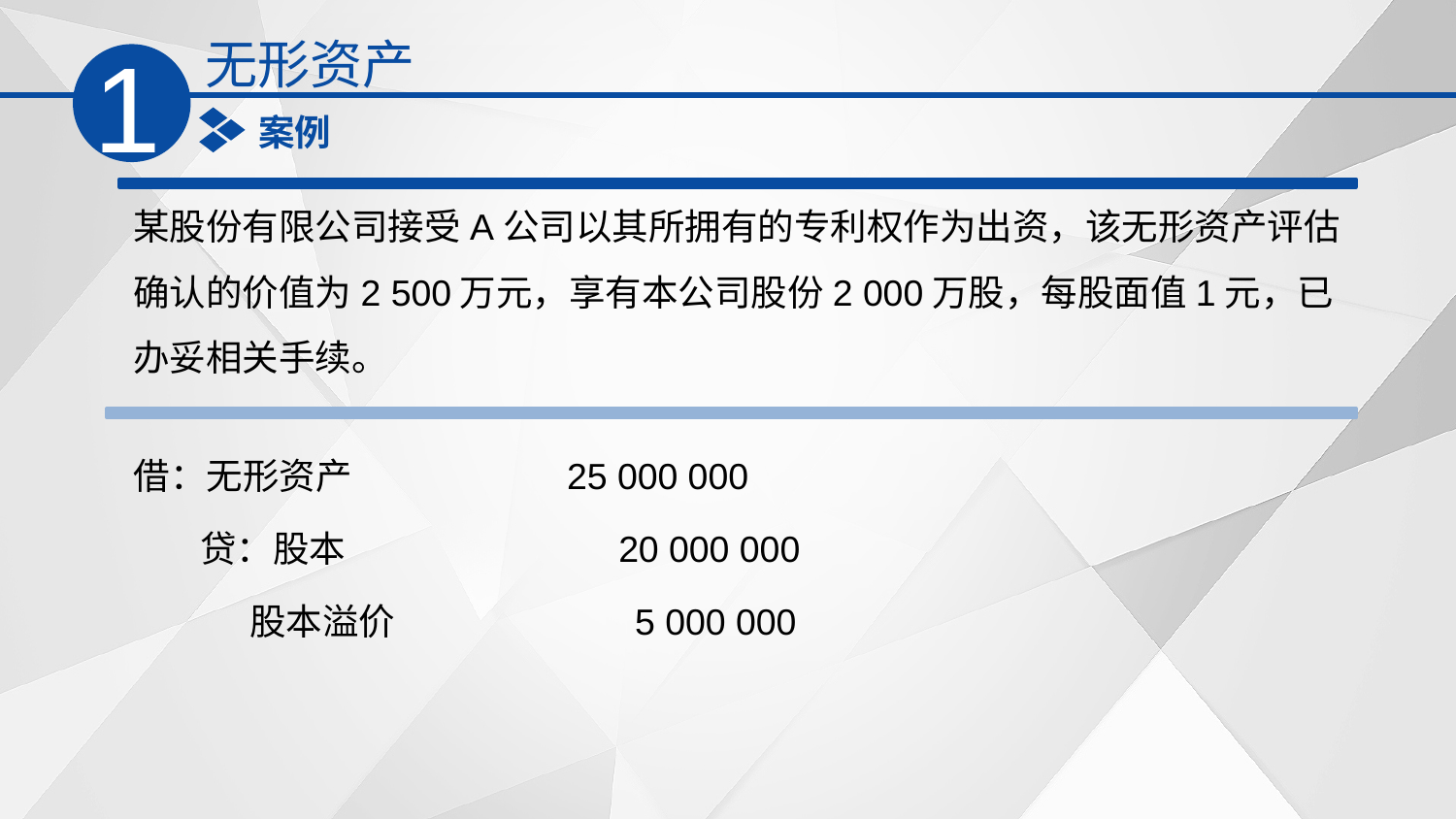

无形资产
1

案例

某股份有限公司接受A公司以其所拥有的专利权作为出资，该无形资产评估确认的价值为2 500万元，享有本公司股份2 000万股，每股面值1元，已办妥相关手续。

借：无形资产                         25 000 000
       贷：股本                                20 000 000
             股本溢价                            5 000 000